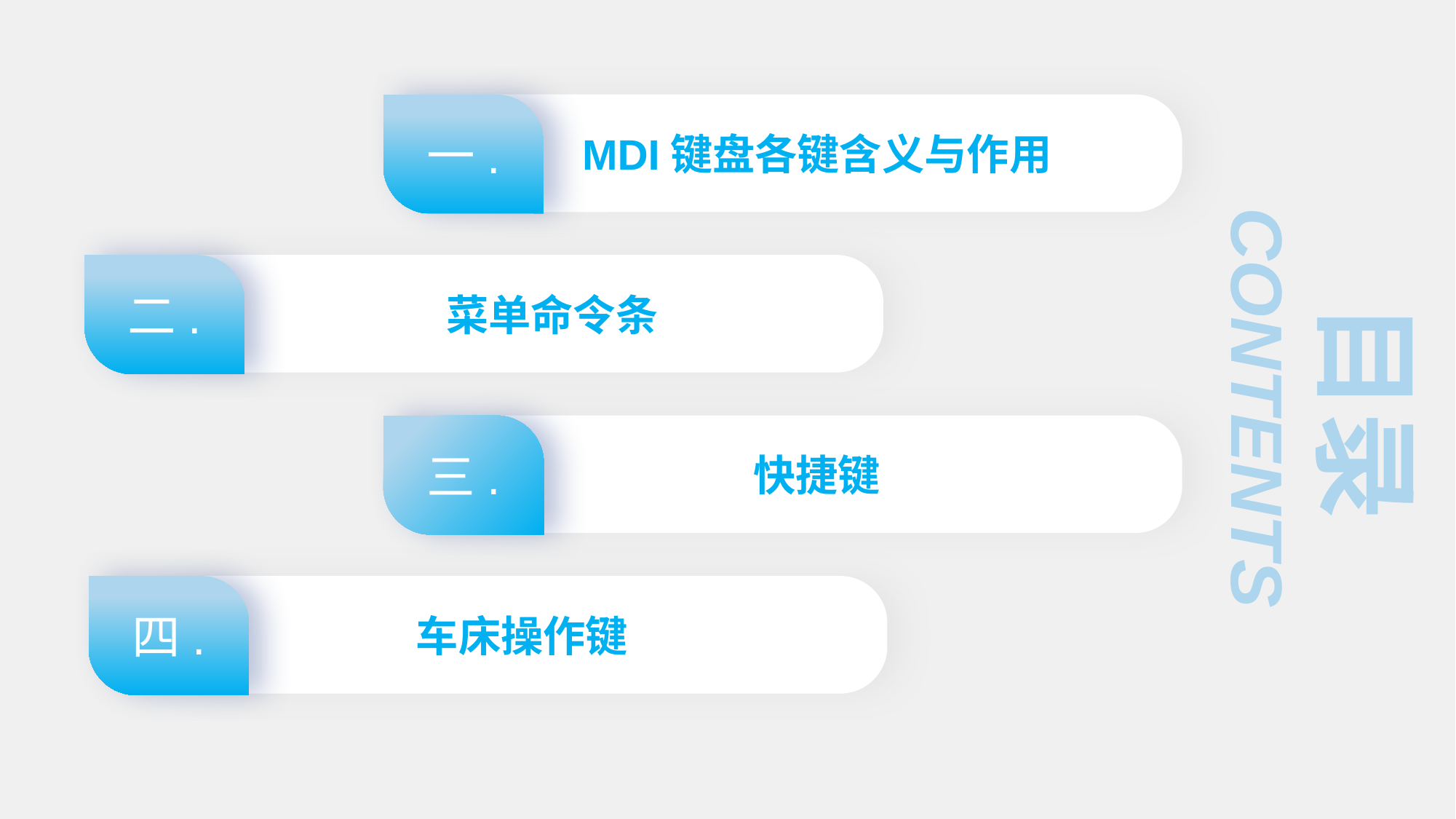

一.
MDI键盘各键含义与作用
二.
      菜单命令条
目录
CONTENTS
三.
快捷键
四.
车床操作键